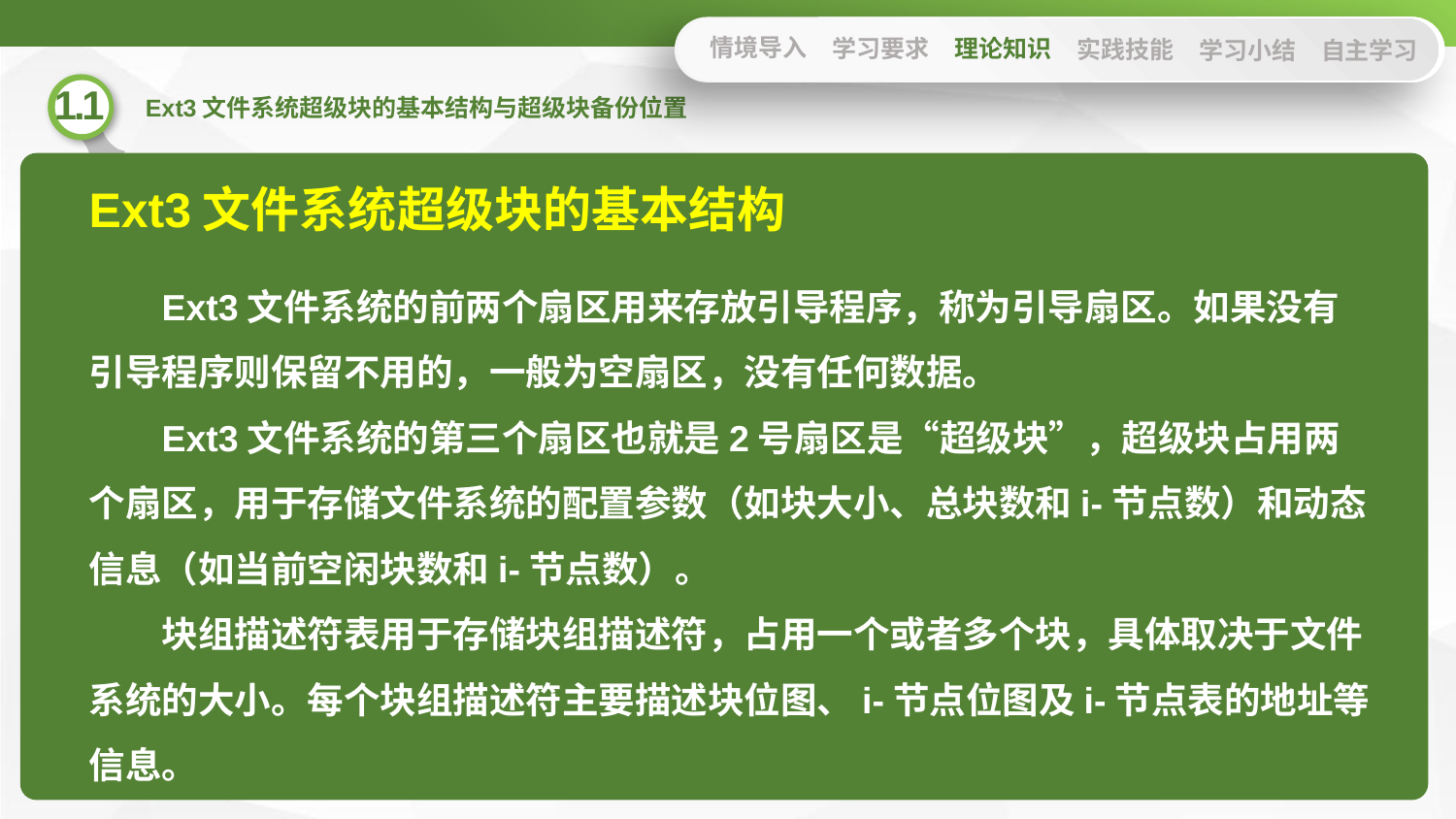

情境导入
学习要求
理论知识
实践技能
学习小结
自主学习
Ext3文件系统超级块的基本结构
Ext3文件系统的前两个扇区用来存放引导程序，称为引导扇区。如果没有引导程序则保留不用的，一般为空扇区，没有任何数据。
Ext3文件系统的第三个扇区也就是2号扇区是“超级块”，超级块占用两个扇区，用于存储文件系统的配置参数（如块大小、总块数和i-节点数）和动态信息（如当前空闲块数和i-节点数）。
块组描述符表用于存储块组描述符，占用一个或者多个块，具体取决于文件系统的大小。每个块组描述符主要描述块位图、i-节点位图及i-节点表的地址等信息。